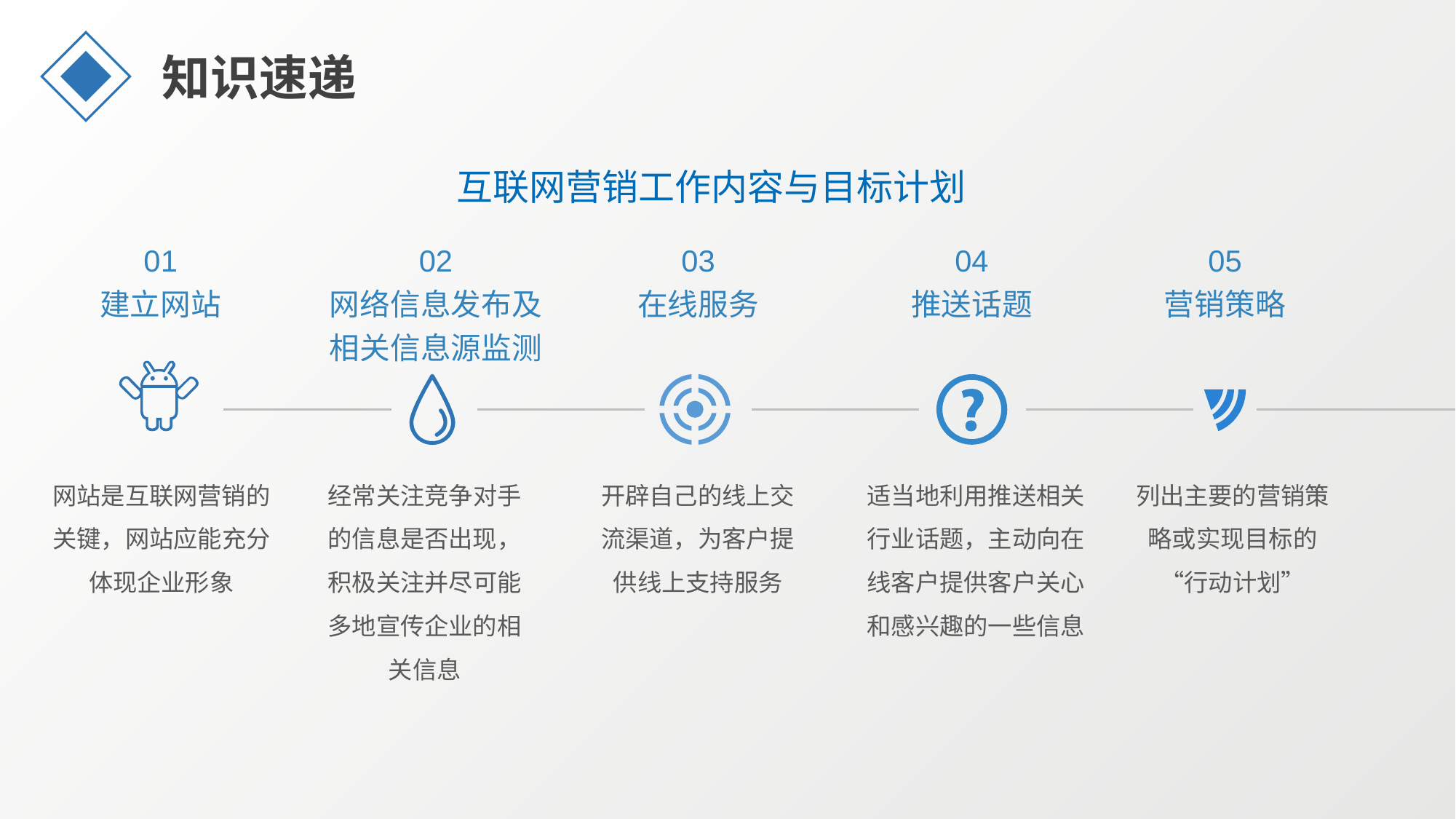

知识速递
互联网营销工作内容与目标计划
01
建立网站
02
网络信息发布及相关信息源监测
03
在线服务
04
推送话题
05
营销策略

网站是互联网营销的关键，网站应能充分体现企业形象
经常关注竞争对手的信息是否出现，积极关注并尽可能多地宣传企业的相关信息
开辟自己的线上交流渠道，为客户提供线上支持服务
适当地利用推送相关行业话题，主动向在线客户提供客户关心和感兴趣的一些信息
列出主要的营销策略或实现目标的“行动计划”